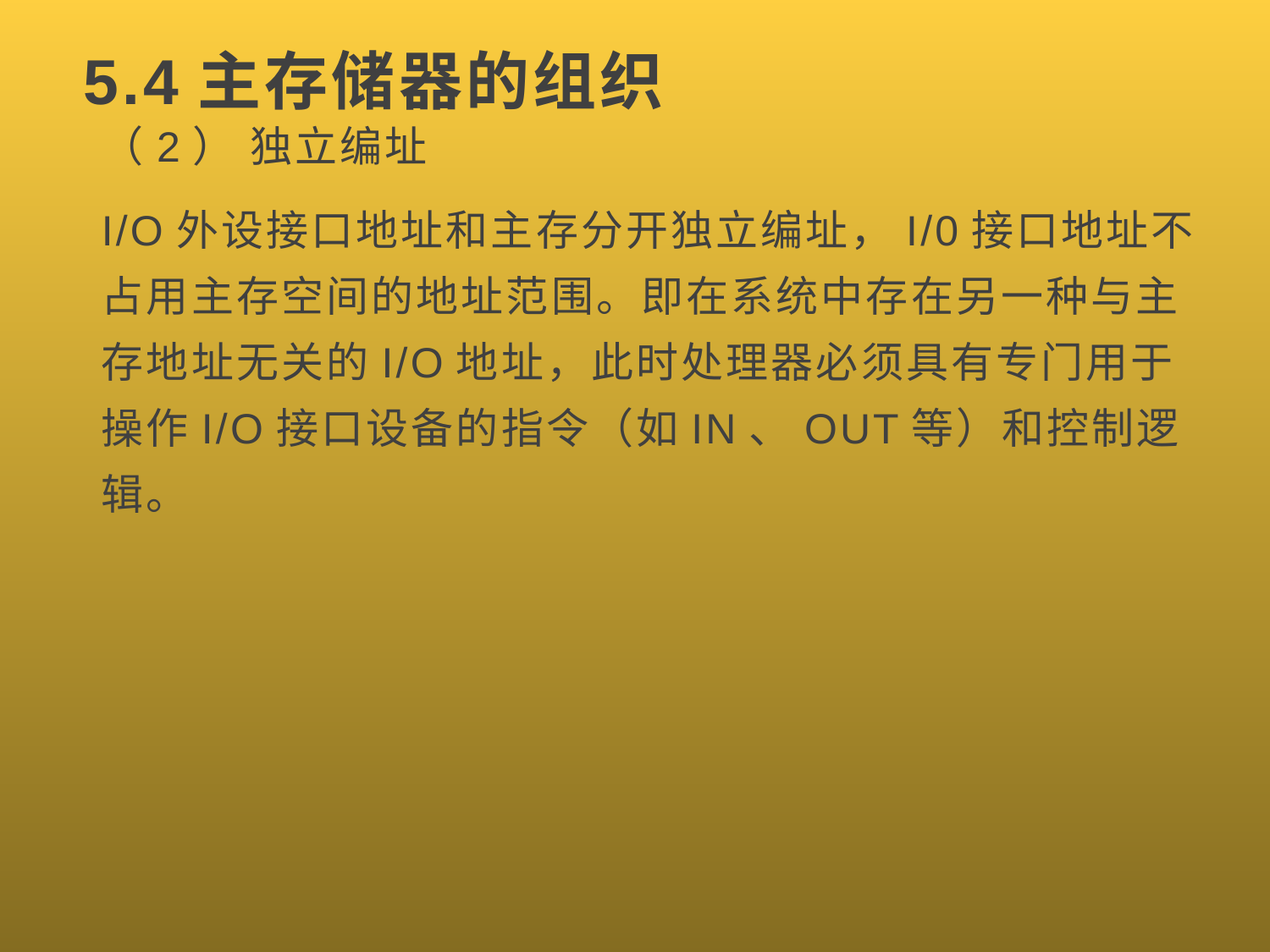

# 5.4主存储器的组织

（2） 独立编址
I/O外设接口地址和主存分开独立编址，I/0接口地址不占用主存空间的地址范围。即在系统中存在另一种与主存地址无关的I/O地址，此时处理器必须具有专门用于操作I/O接口设备的指令（如IN、OUT等）和控制逻辑。